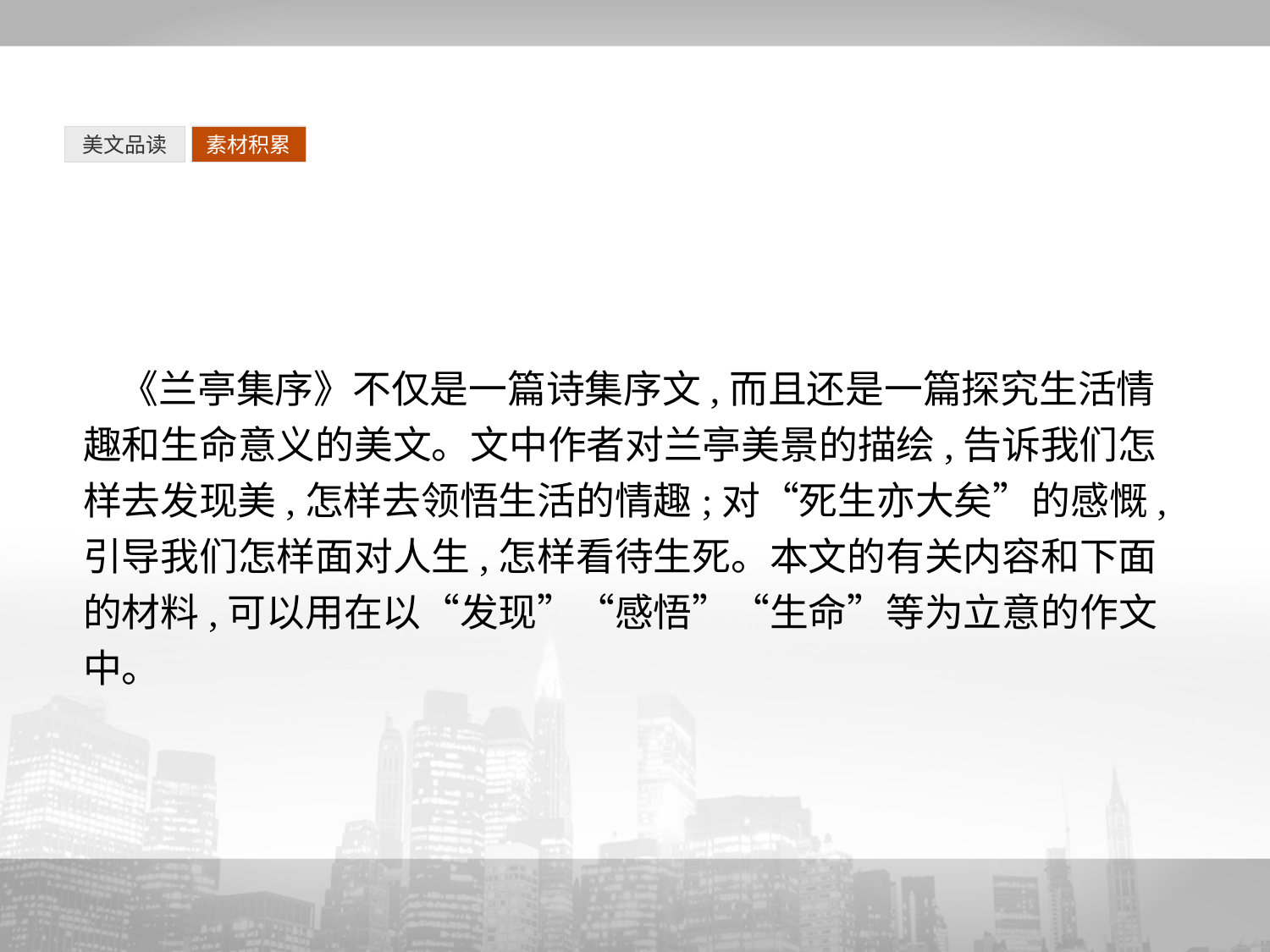

美文品读
素材积累
《兰亭集序》不仅是一篇诗集序文,而且还是一篇探究生活情趣和生命意义的美文。文中作者对兰亭美景的描绘,告诉我们怎样去发现美,怎样去领悟生活的情趣;对“死生亦大矣”的感慨,引导我们怎样面对人生,怎样看待生死。本文的有关内容和下面的材料,可以用在以“发现”“感悟”“生命”等为立意的作文中。